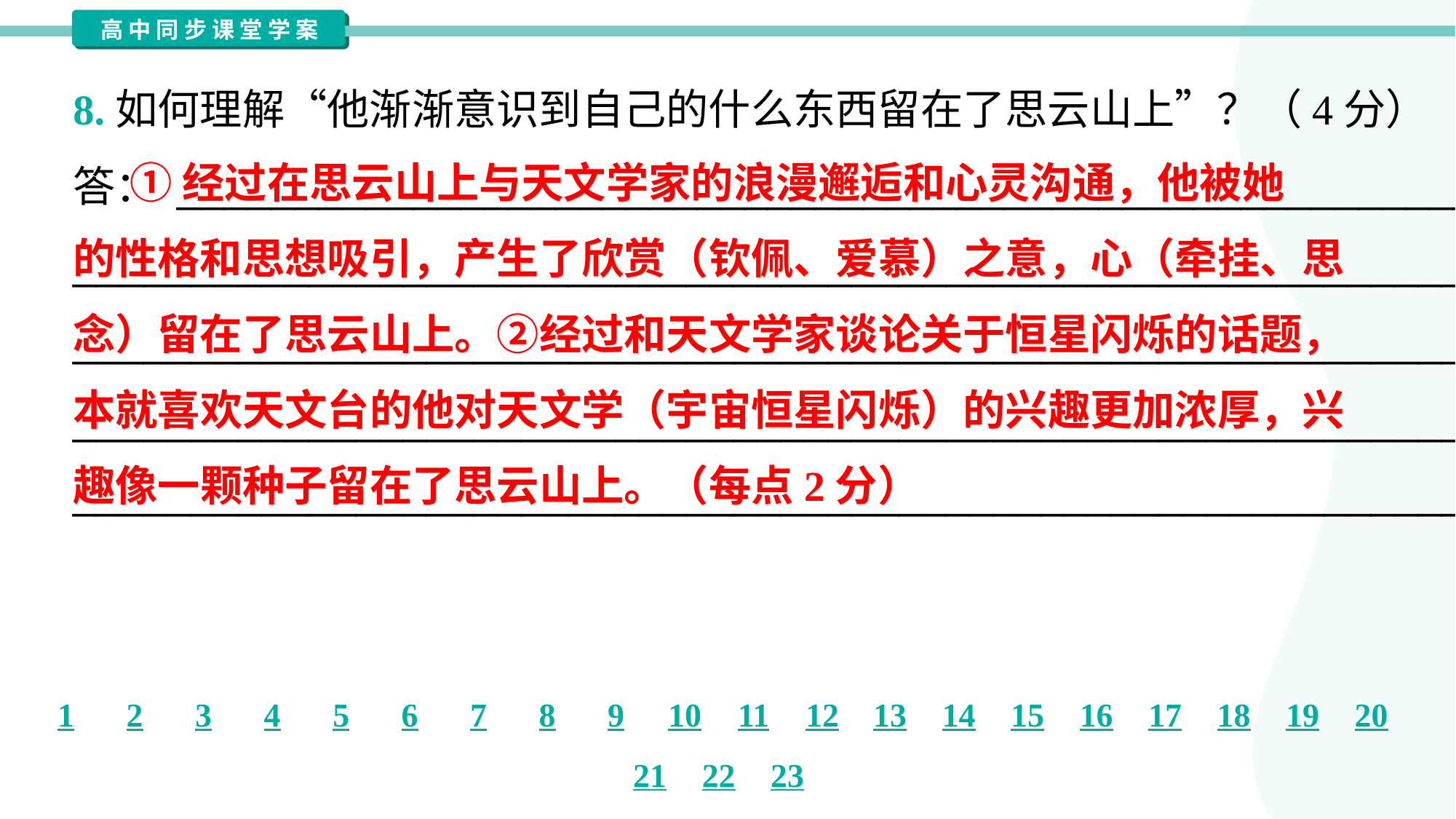

8.如何理解“他渐渐意识到自己的什么东西留在了思云山上”？（4分）
答： ________________________________________________________
_____________________________________________________________
_____________________________________________________________
_____________________________________________________________
_____________________________________________________________
      ①经过在思云山上与天文学家的浪漫邂逅和心灵沟通，他被她
的性格和思想吸引，产生了欣赏（钦佩、爱慕）之意，心（牵挂、思
念）留在了思云山上。②经过和天文学家谈论关于恒星闪烁的话题，
本就喜欢天文台的他对天文学（宇宙恒星闪烁）的兴趣更加浓厚，兴
趣像一颗种子留在了思云山上。（每点2分）